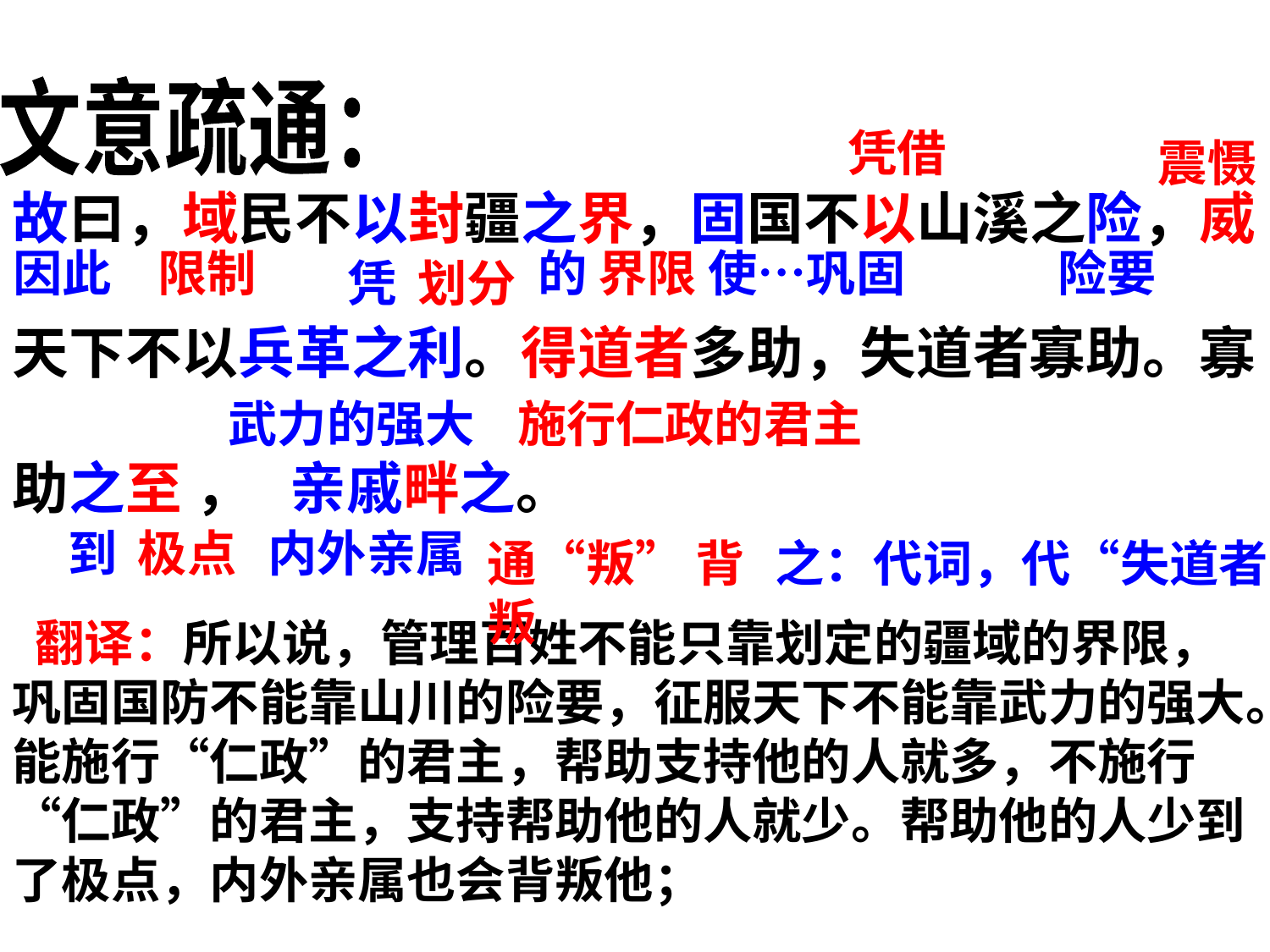

文意疏通：
凭借
震慑
故曰，域民不以封疆之界，固国不以山溪之险，威

天下不以兵革之利。得道者多助，失道者寡助。寡

助之至 ，   亲戚畔之。
因此
限制
的
界限
使…巩固
险要
凭
划分
武力的强大
施行仁政的君主
到
极点
内外亲属
通“叛” 背叛
之：代词，代“失道者
 翻译：所以说，管理百姓不能只靠划定的疆域的界限，巩固国防不能靠山川的险要，征服天下不能靠武力的强大。能施行“仁政”的君主，帮助支持他的人就多，不施行“仁政”的君主，支持帮助他的人就少。帮助他的人少到了极点，内外亲属也会背叛他；